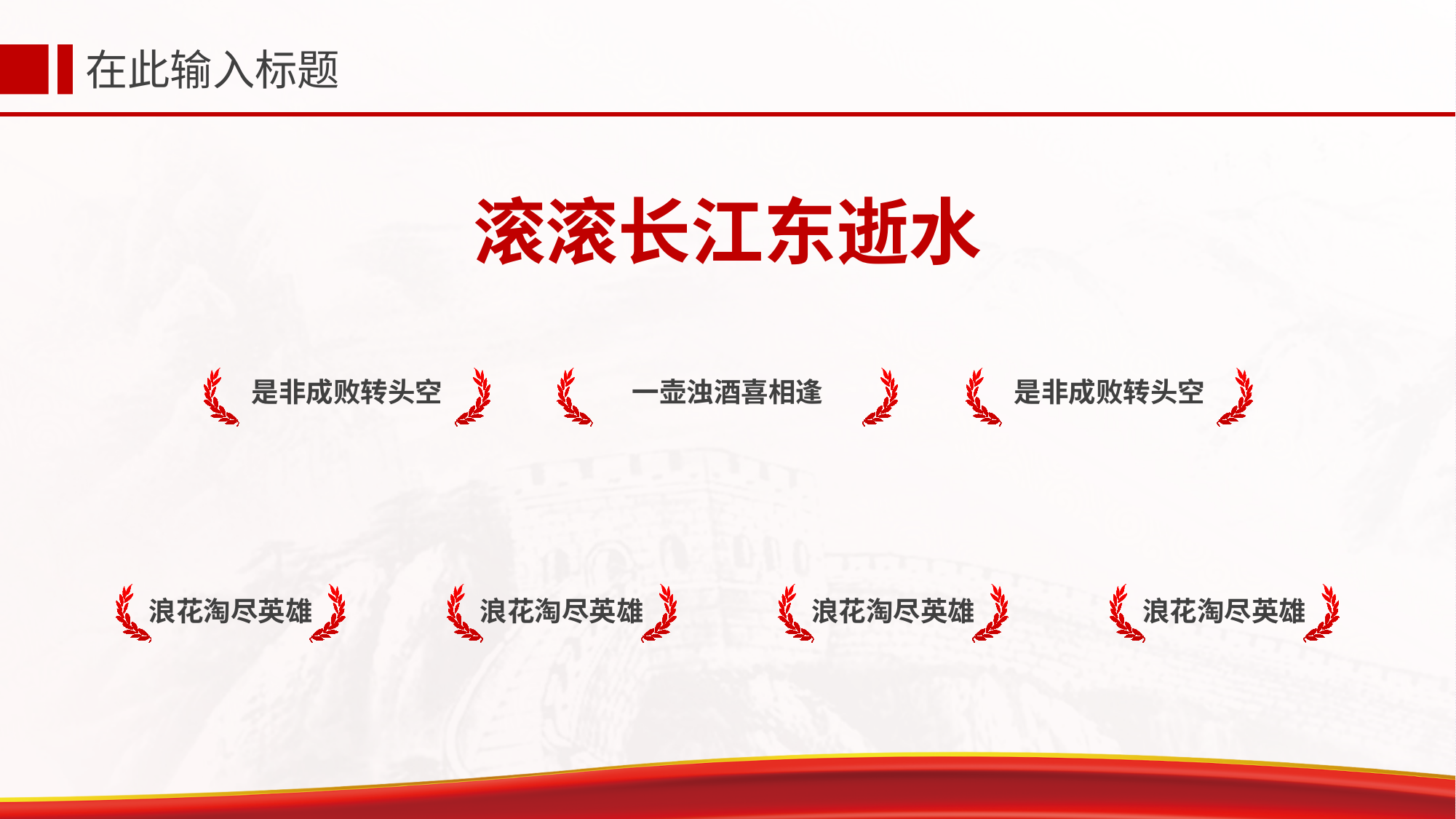

在此输入标题
滚滚长江东逝水

是非成败转头空
一壶浊酒喜相逢
是非成败转头空

浪花淘尽英雄

浪花淘尽英雄

浪花淘尽英雄

浪花淘尽英雄